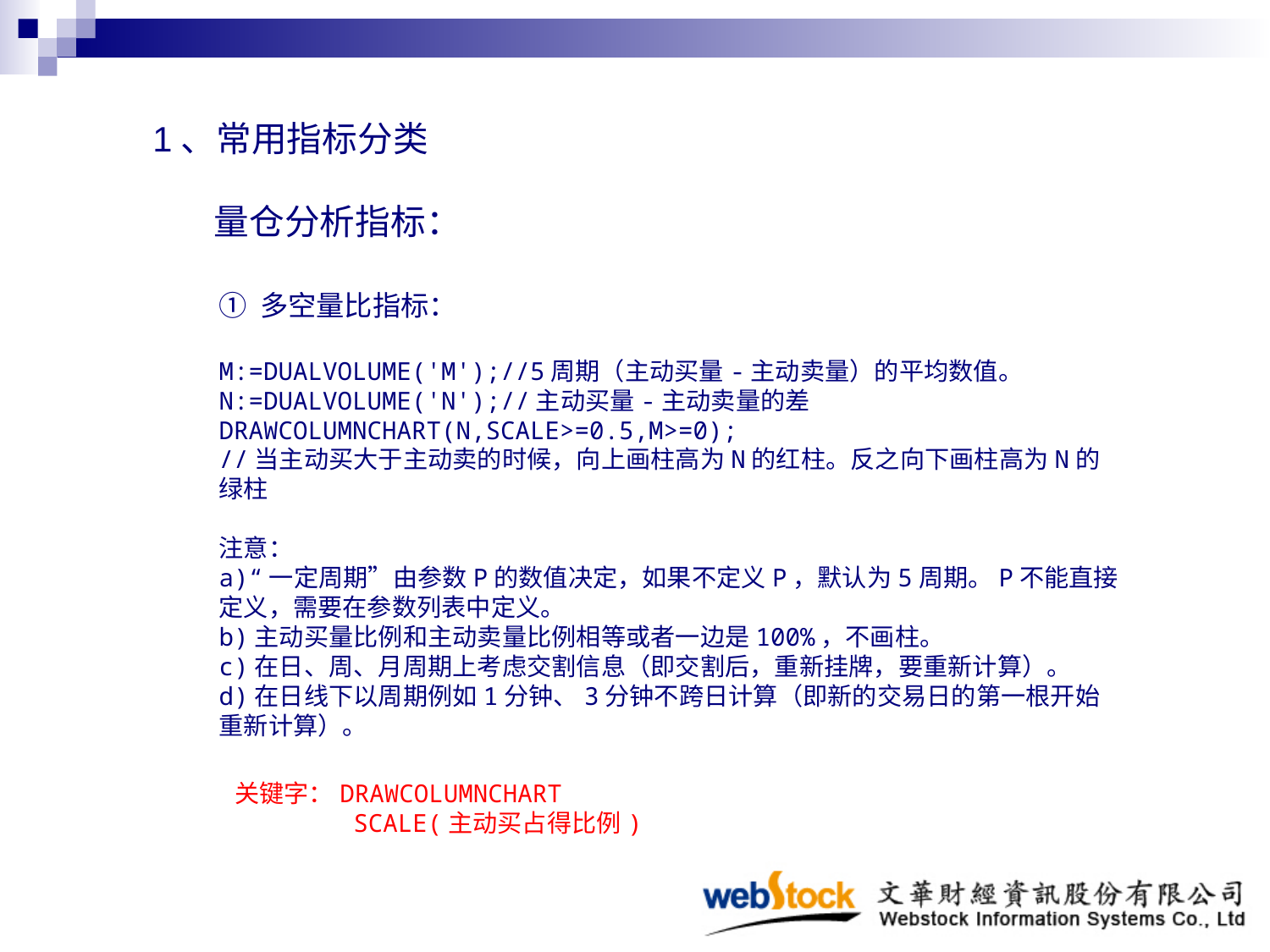

1、常用指标分类
 量仓分析指标：

① 多空量比指标：

M:=DUALVOLUME('M');//5周期（主动买量-主动卖量）的平均数值。
N:=DUALVOLUME('N');//主动买量-主动卖量的差
DRAWCOLUMNCHART(N,SCALE>=0.5,M>=0);
//当主动买大于主动卖的时候，向上画柱高为N的红柱。反之向下画柱高为N的绿柱

注意：
a)“一定周期”由参数P的数值决定，如果不定义P，默认为5周期。P不能直接定义，需要在参数列表中定义。
b)主动买量比例和主动卖量比例相等或者一边是100%，不画柱。
c)在日、周、月周期上考虑交割信息（即交割后，重新挂牌，要重新计算）。
d)在日线下以周期例如1分钟、3分钟不跨日计算（即新的交易日的第一根开始重新计算）。

关键字：DRAWCOLUMNCHART
        SCALE(主动买占得比例)